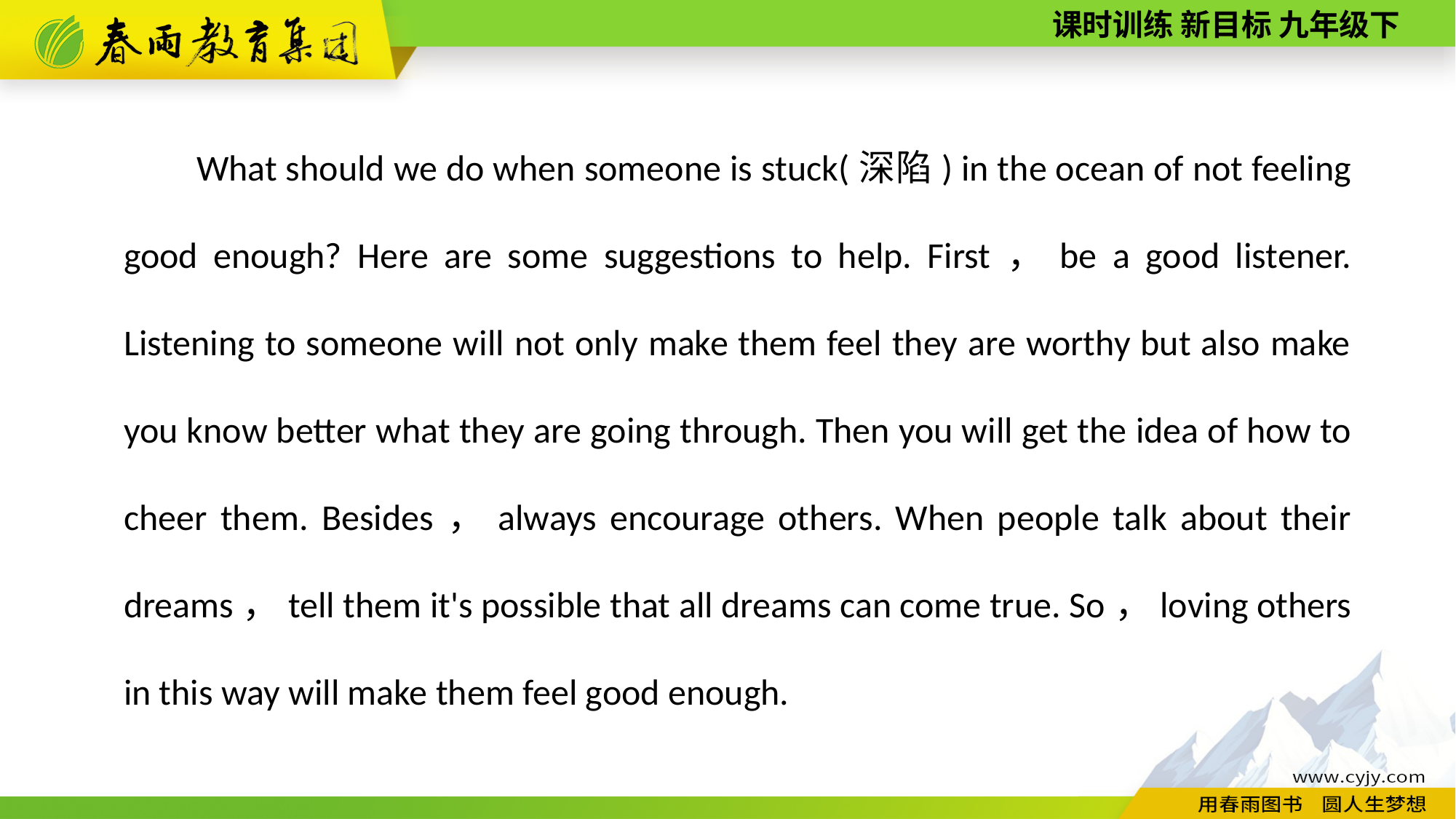

What should we do when someone is stuck(深陷) in the ocean of not feeling good enough? Here are some suggestions to help. First，be a good listener. Listening to someone will not only make them feel they are worthy but also make you know better what they are going through. Then you will get the idea of how to cheer them. Besides，always encourage others. When people talk about their dreams，tell them it's possible that all dreams can come true. So，loving others in this way will make them feel good enough.